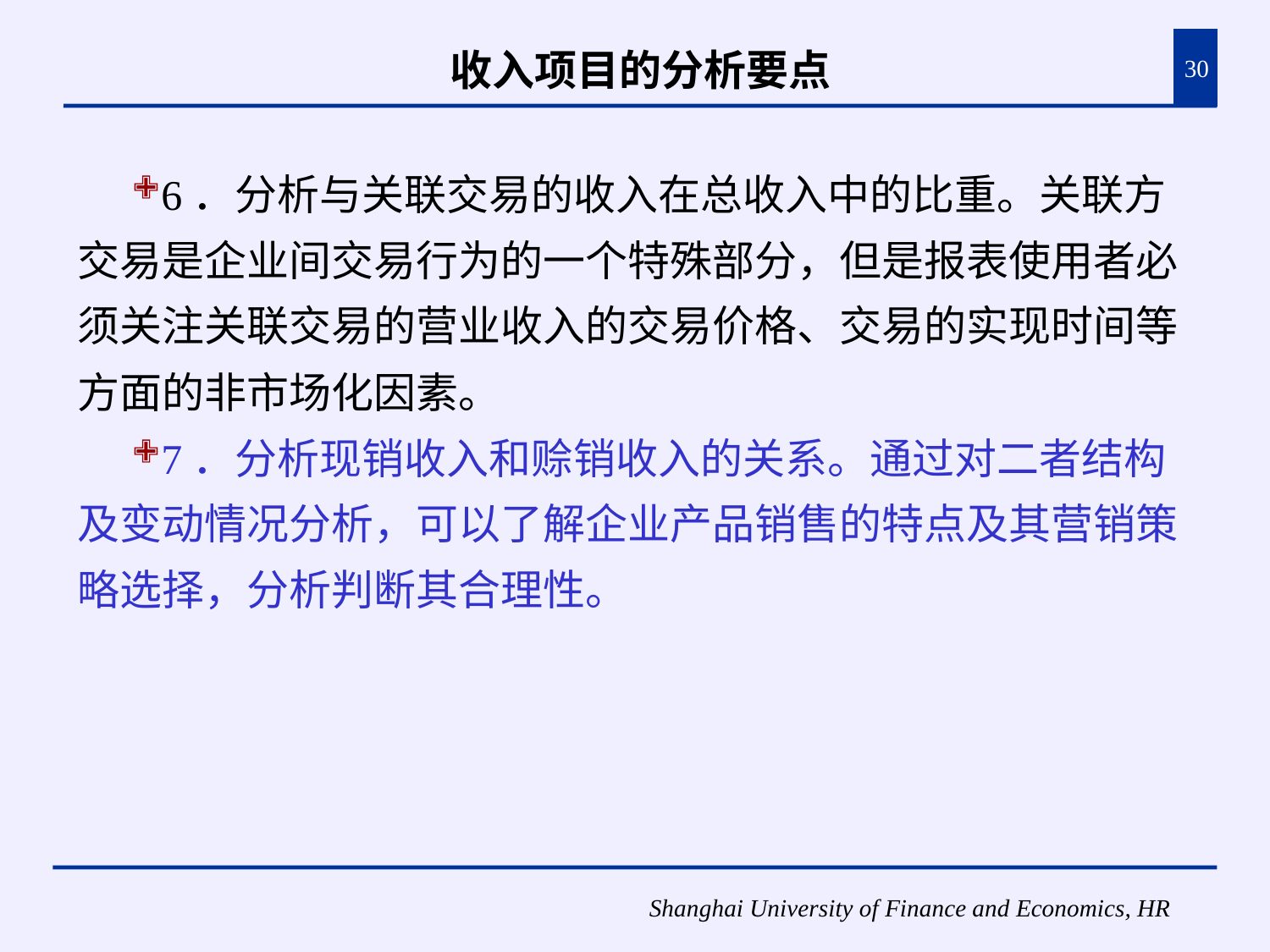

# 收入项目的分析要点
30
6．分析与关联交易的收入在总收入中的比重。关联方交易是企业间交易行为的一个特殊部分，但是报表使用者必须关注关联交易的营业收入的交易价格、交易的实现时间等方面的非市场化因素。
7．分析现销收入和赊销收入的关系。通过对二者结构及变动情况分析，可以了解企业产品销售的特点及其营销策略选择，分析判断其合理性。